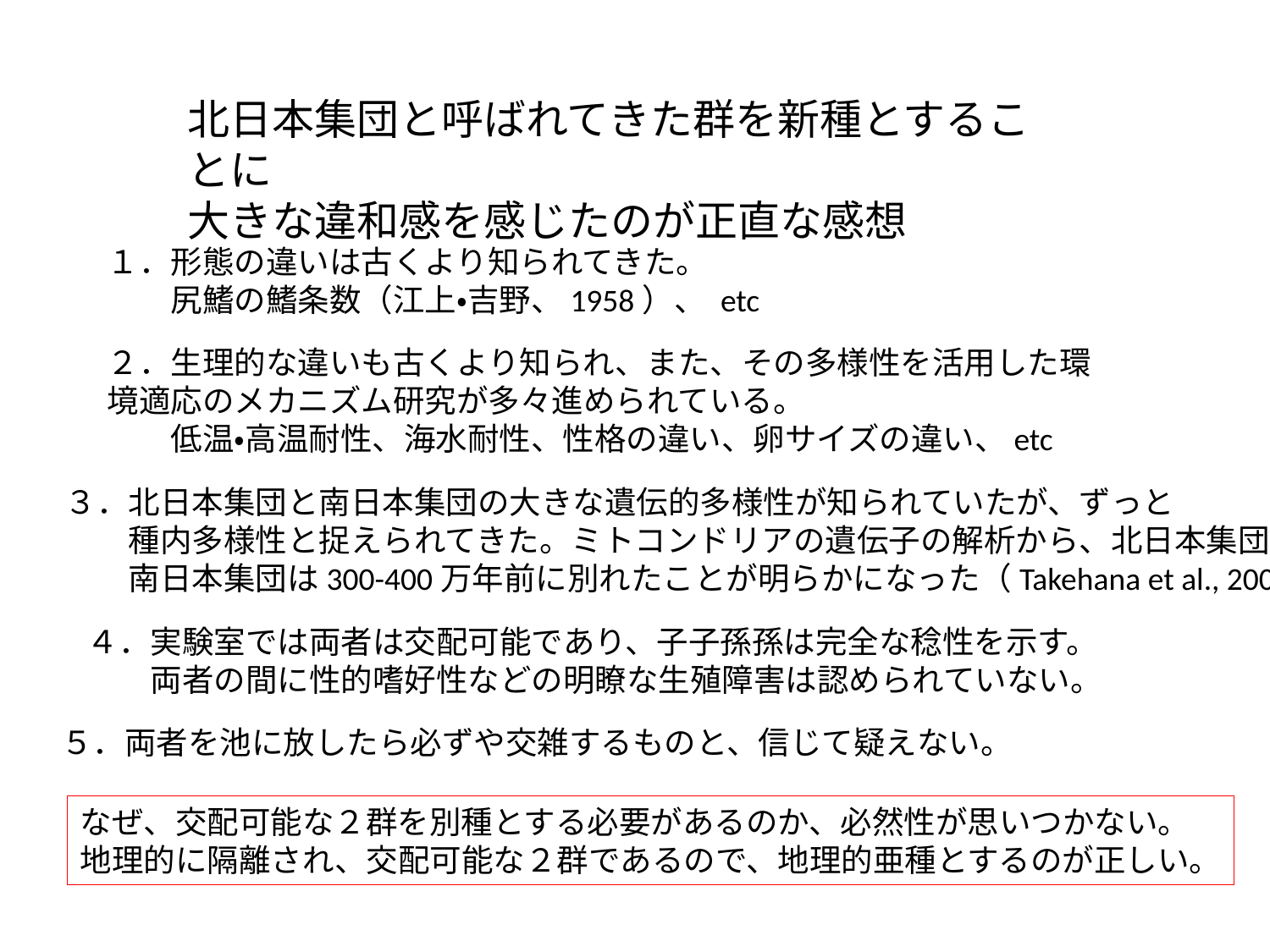

北日本集団と呼ばれてきた群を新種とすることに
大きな違和感を感じたのが正直な感想
１．形態の違いは古くより知られてきた。
　　尻鰭の鰭条数（江上・吉野、1958）、 etc
２．生理的な違いも古くより知られ、また、その多様性を活用した環境適応のメカニズム研究が多々進められている。
　　低温・高温耐性、海水耐性、性格の違い、卵サイズの違い、etc
３．北日本集団と南日本集団の大きな遺伝的多様性が知られていたが、ずっと
　　種内多様性と捉えられてきた。ミトコンドリアの遺伝子の解析から、北日本集団と
　　南日本集団は300-400万年前に別れたことが明らかになった（Takehana et al., 2003）
４．実験室では両者は交配可能であり、子子孫孫は完全な稔性を示す。
　　両者の間に性的嗜好性などの明瞭な生殖障害は認められていない。
５．両者を池に放したら必ずや交雑するものと、信じて疑えない。
なぜ、交配可能な２群を別種とする必要があるのか、必然性が思いつかない。
地理的に隔離され、交配可能な２群であるので、地理的亜種とするのが正しい。